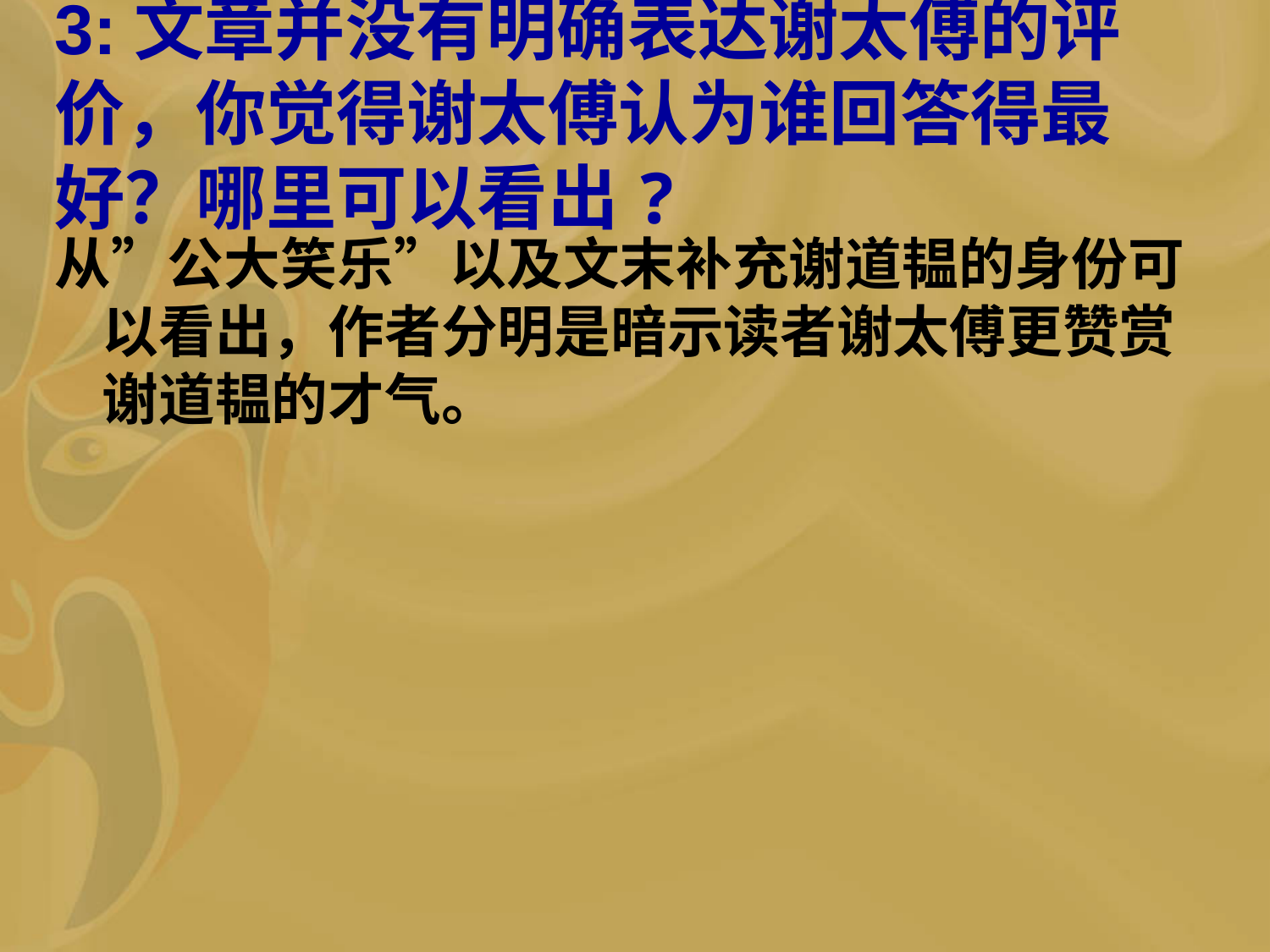

# 3:文章并没有明确表达谢太傅的评价，你觉得谢太傅认为谁回答得最好？哪里可以看出?
从”公大笑乐”以及文末补充谢道韫的身份可以看出，作者分明是暗示读者谢太傅更赞赏谢道韫的才气。